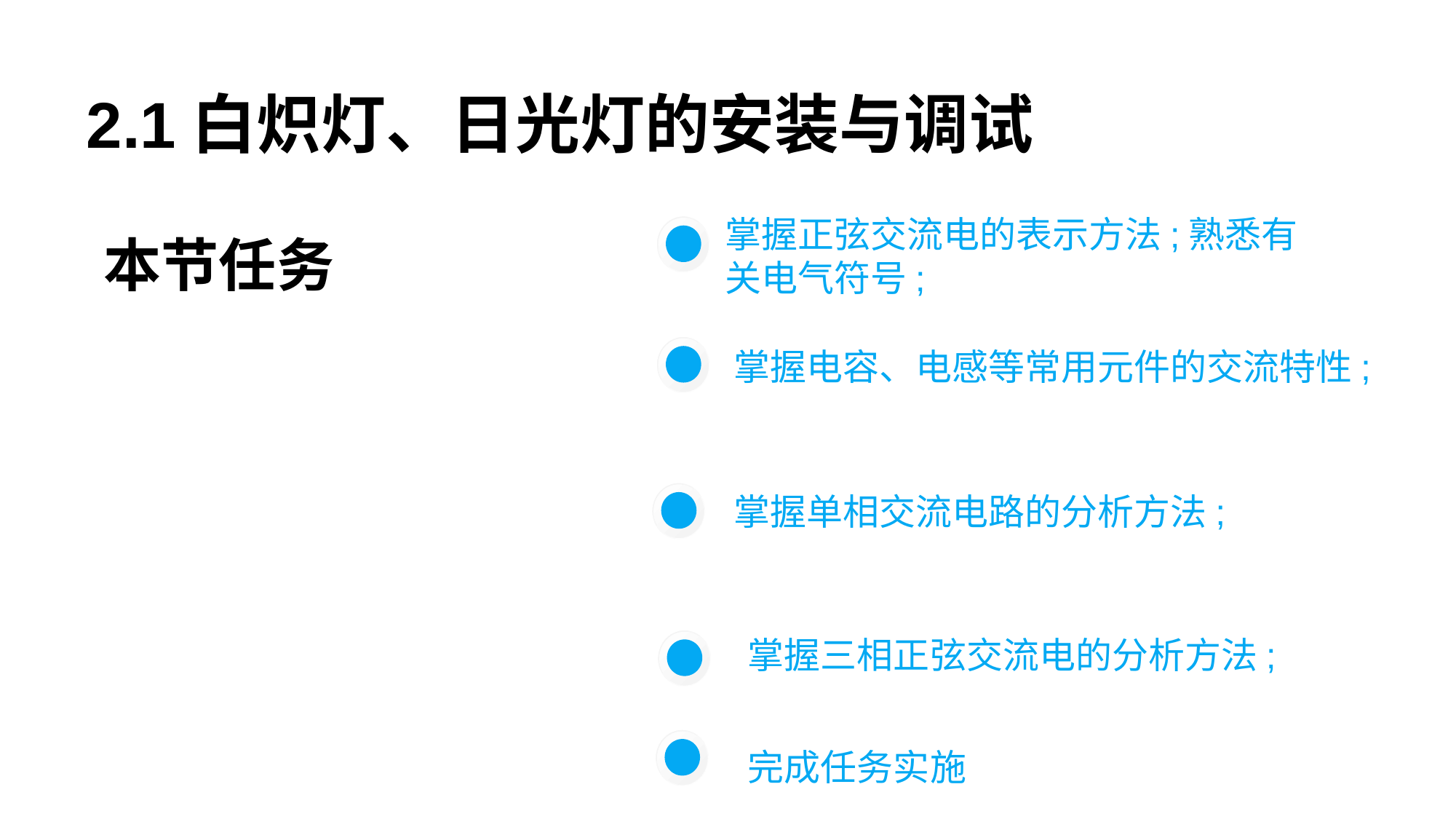

2.1白炽灯、日光灯的安装与调试
掌握正弦交流电的表示方法;熟悉有关电气符号;

本节任务

掌握电容、电感等常用元件的交流特性;

掌握单相交流电路的分析方法;

掌握三相正弦交流电的分析方法;

完成任务实施